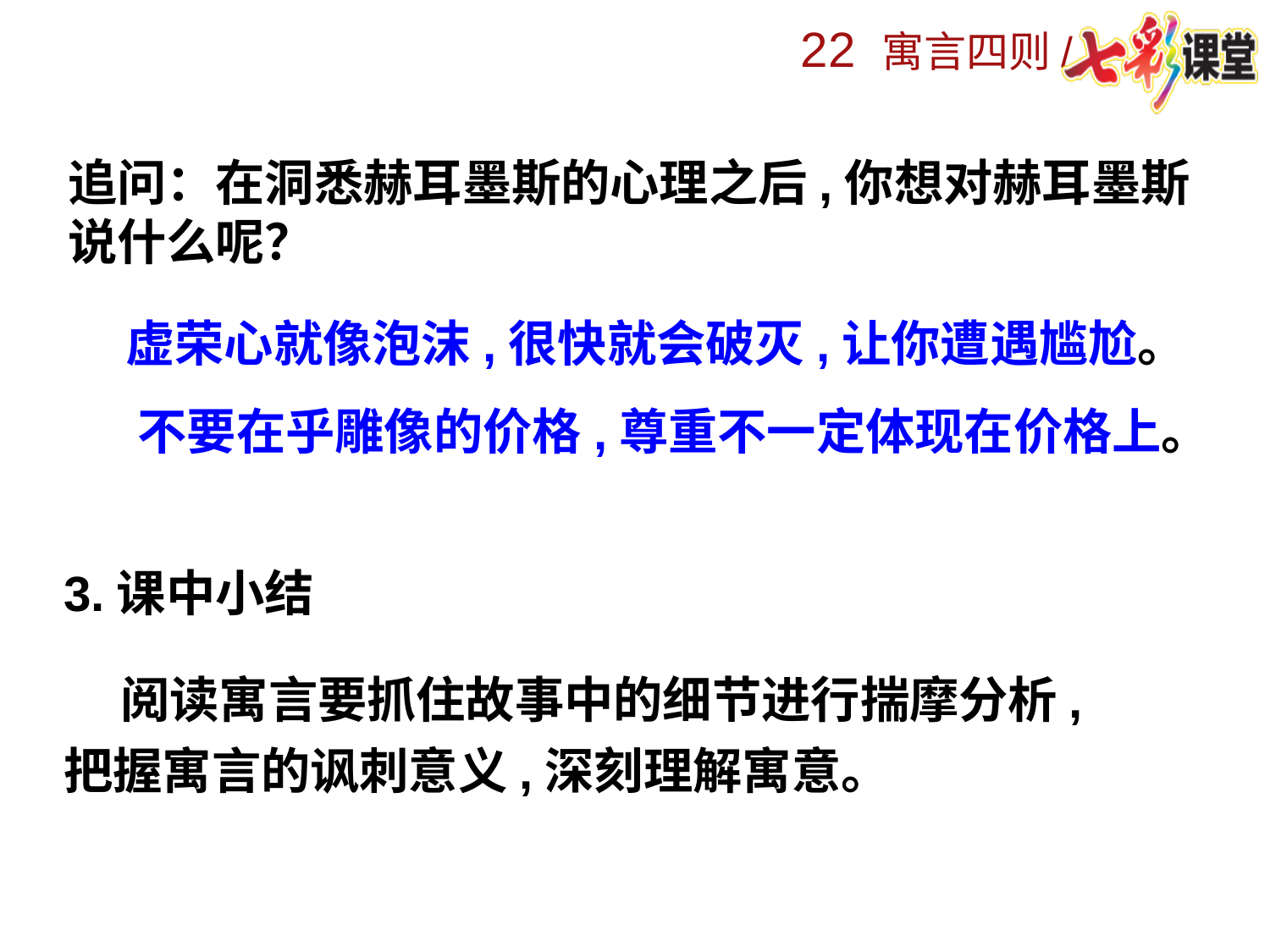

追问：在洞悉赫耳墨斯的心理之后,你想对赫耳墨斯说什么呢？
    虚荣心就像泡沫,很快就会破灭,让你遭遇尴尬。
    不要在乎雕像的价格,尊重不一定体现在价格上。
3.课中小结
    阅读寓言要抓住故事中的细节进行揣摩分析,把握寓言的讽刺意义,深刻理解寓意。